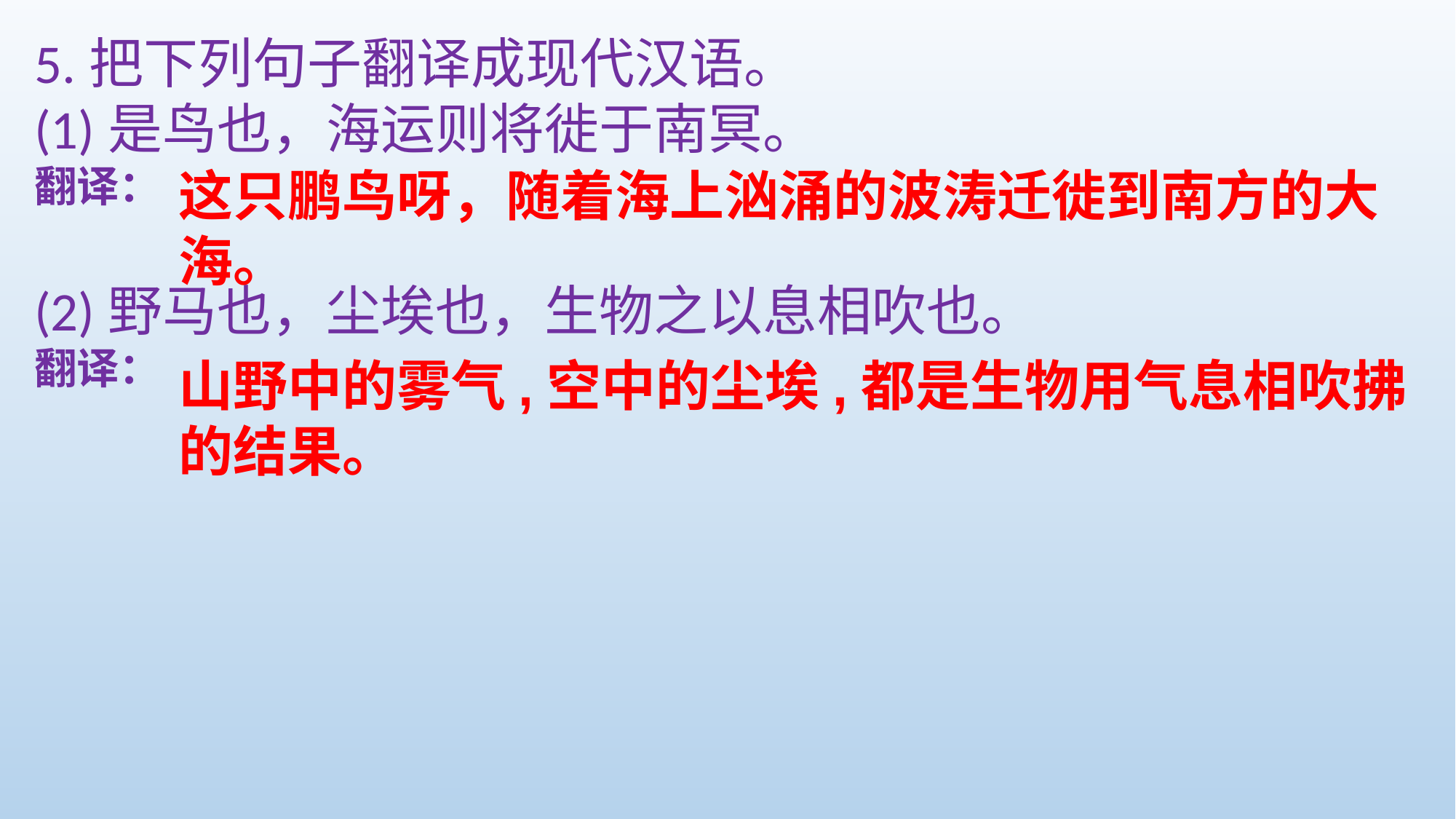

5.把下列句子翻译成现代汉语。
(1)是鸟也，海运则将徙于南冥。
翻译：

(2)野马也，尘埃也，生物之以息相吹也。
翻译：
这只鹏鸟呀，随着海上汹涌的波涛迁徙到南方的大海。
山野中的雾气,空中的尘埃,都是生物用气息相吹拂的结果。